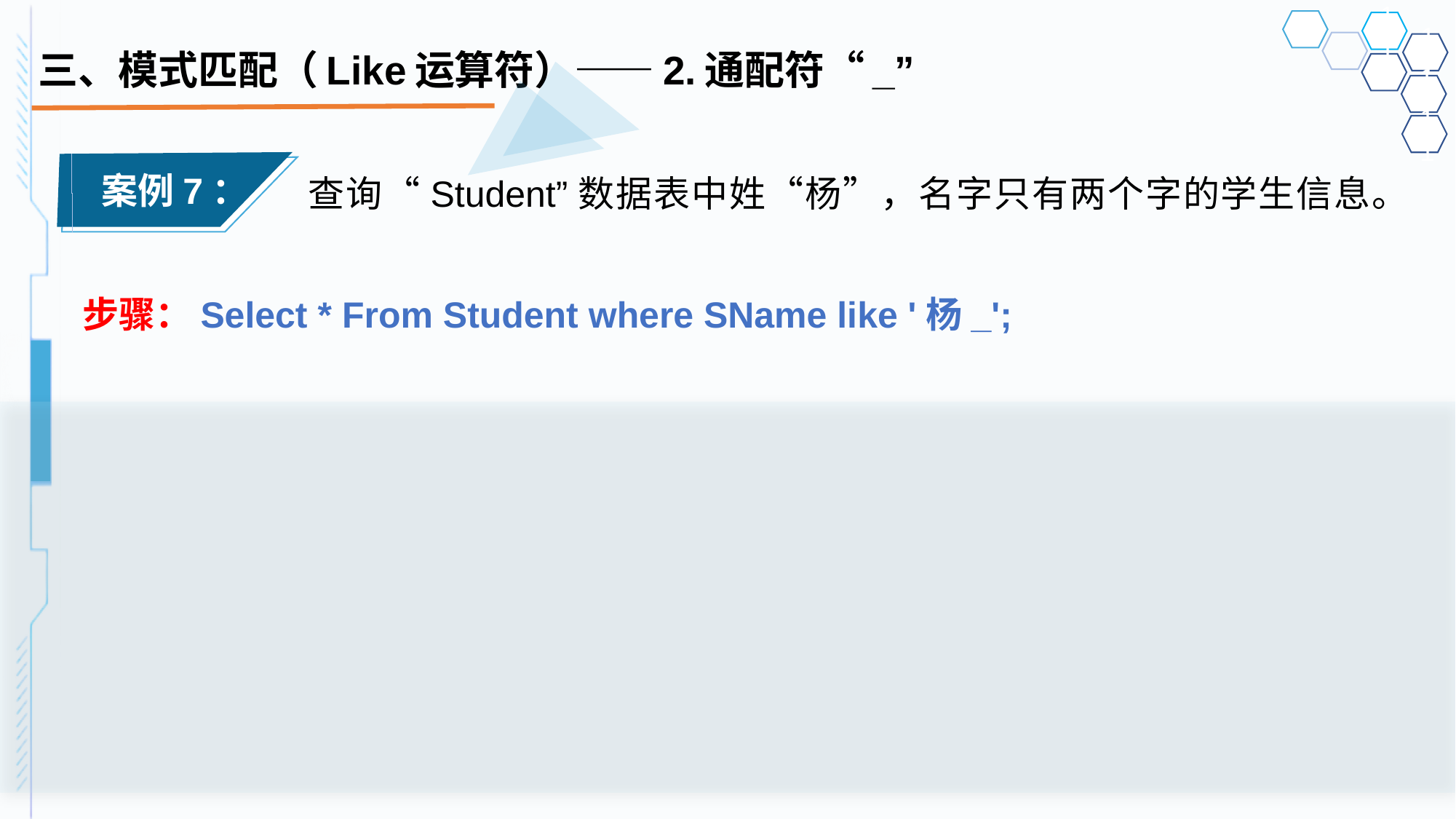

# 三、模式匹配（Like运算符）——2.通配符“_”

案例7：

查询“Student”数据表中姓“杨”，名字只有两个字的学生信息。
步骤：Select * From Student where SName like '杨_';